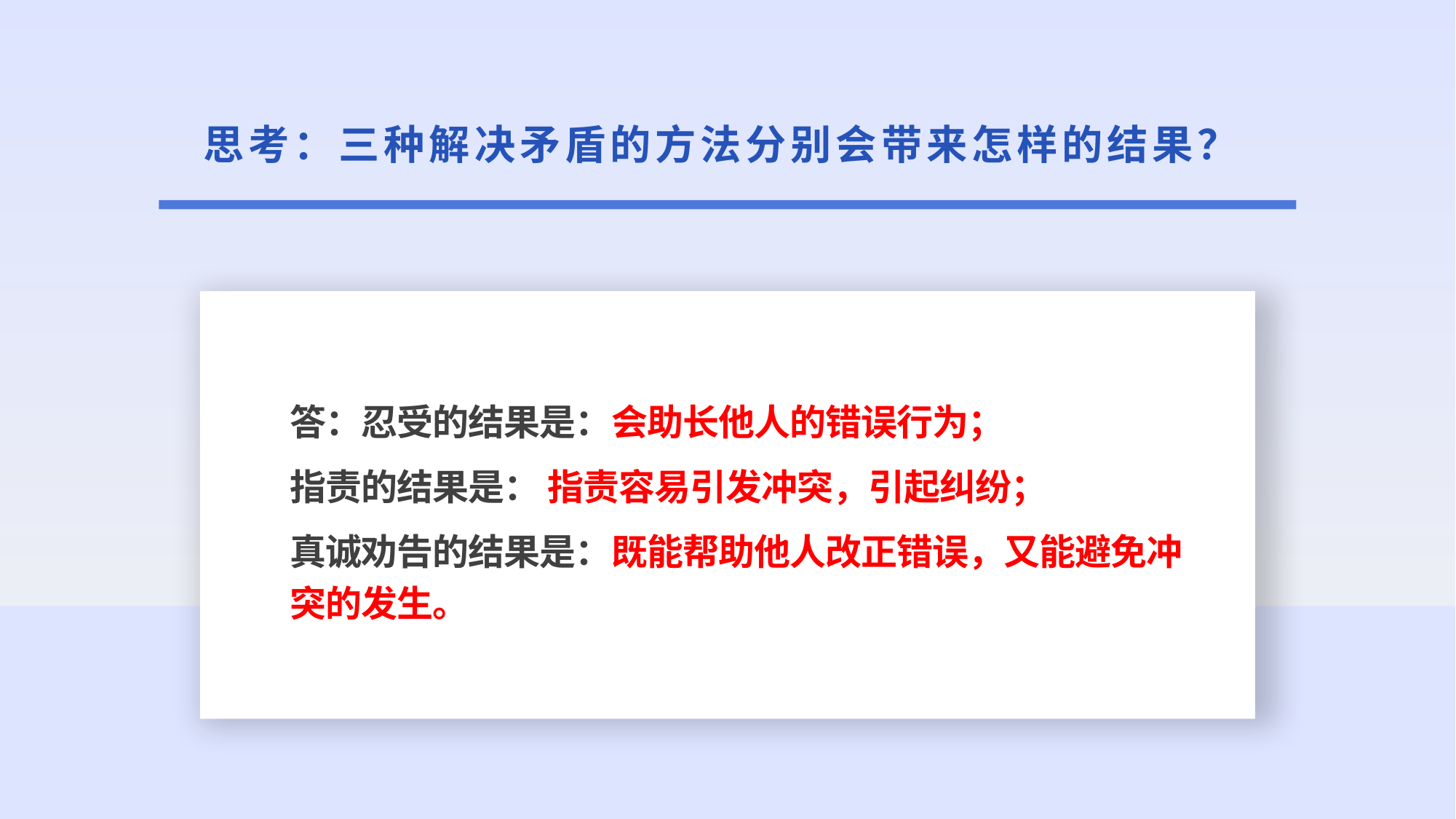

思考：三种解决矛盾的方法分别会带来怎样的结果？

答：忍受的结果是：会助长他人的错误行为；
指责的结果是： 指责容易引发冲突，引起纠纷；
真诚劝告的结果是：既能帮助他人改正错误，又能避免冲突的发生。